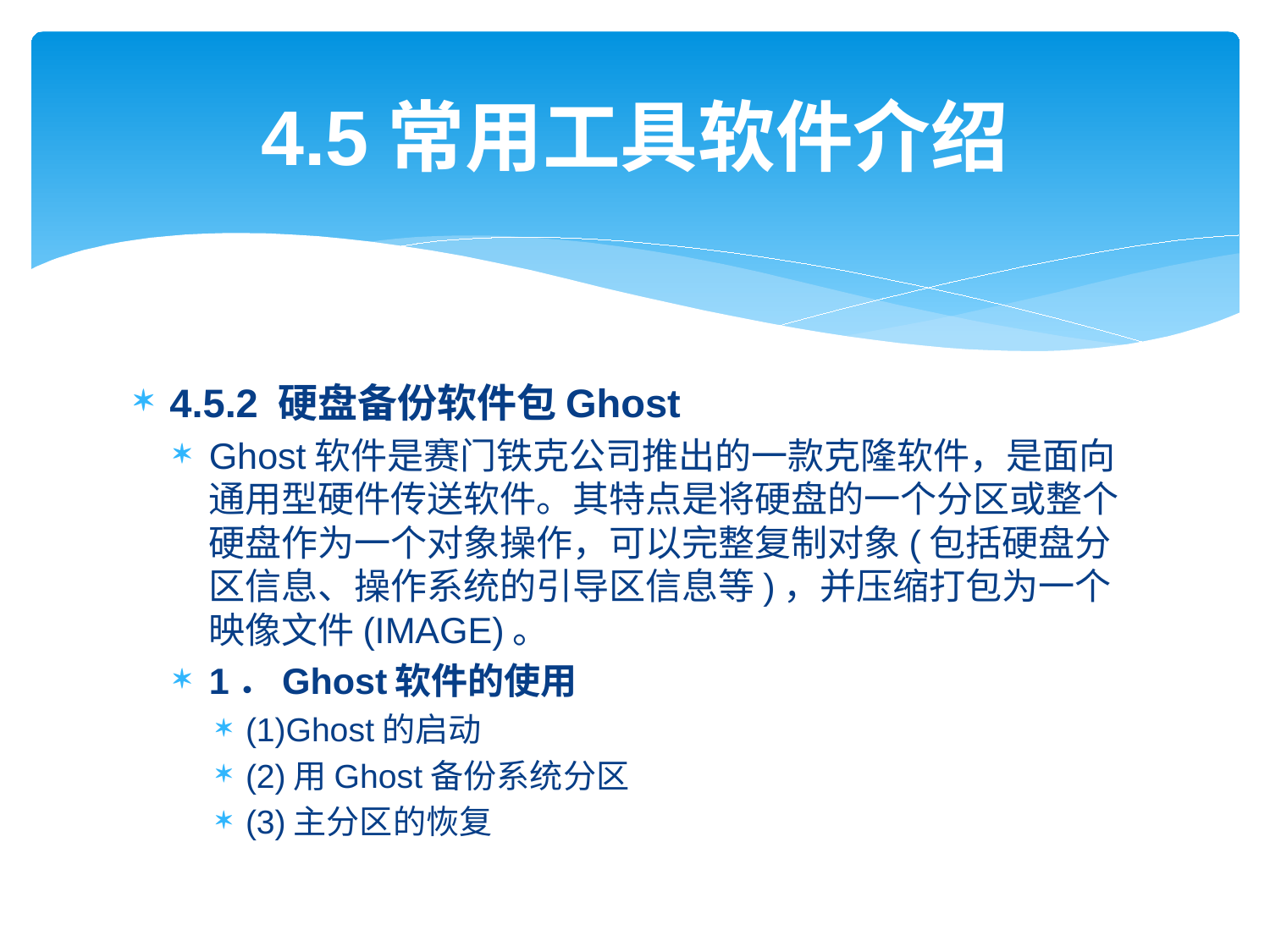

# 4.5常用工具软件介绍
4.5.2 硬盘备份软件包Ghost
Ghost软件是赛门铁克公司推出的一款克隆软件，是面向通用型硬件传送软件。其特点是将硬盘的一个分区或整个硬盘作为一个对象操作，可以完整复制对象(包括硬盘分区信息、操作系统的引导区信息等)，并压缩打包为一个映像文件(IMAGE)。
1．Ghost软件的使用
(1)Ghost的启动
(2)用Ghost备份系统分区
(3)主分区的恢复